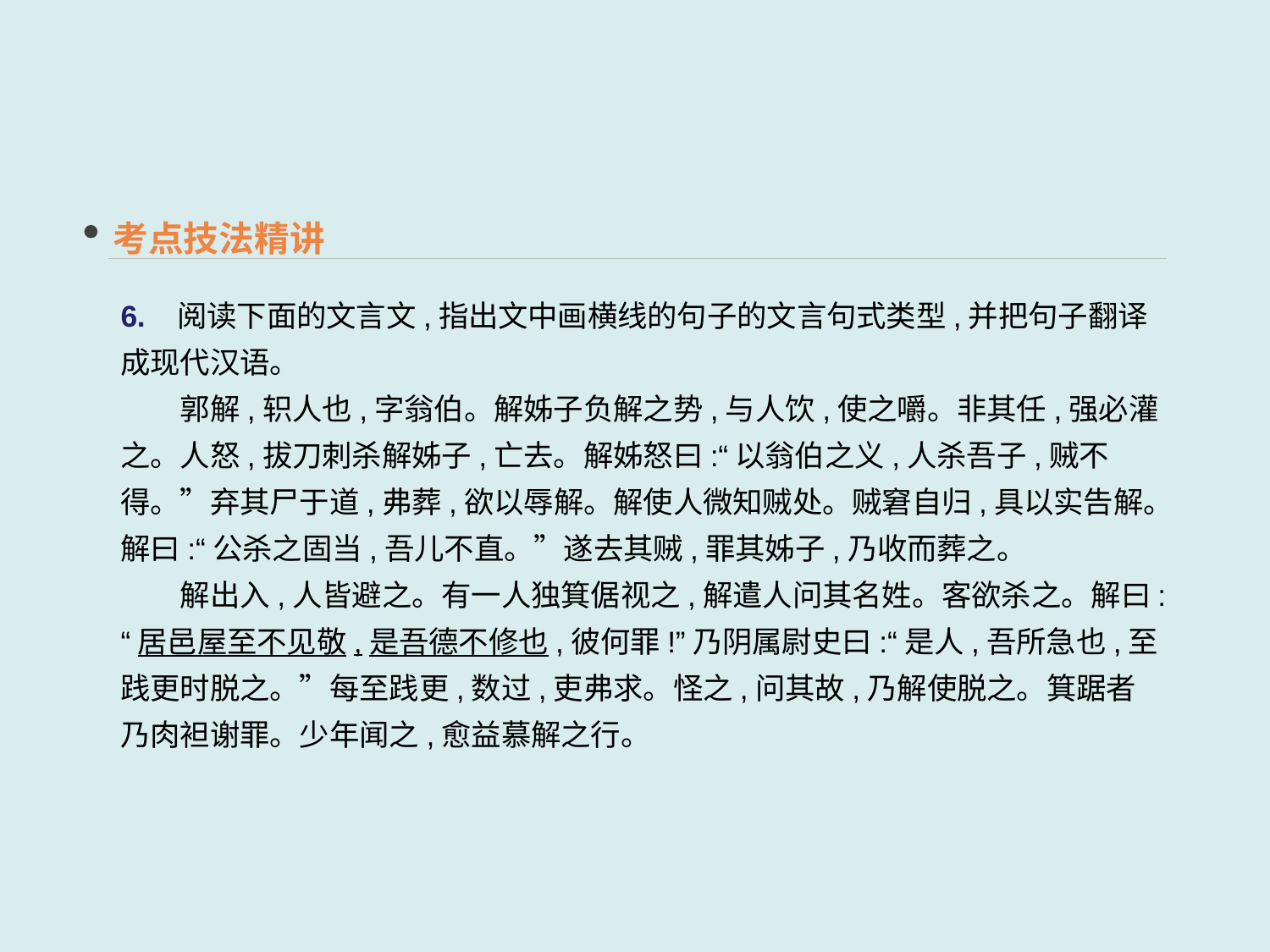

考点技法精讲

6.   阅读下面的文言文,指出文中画横线的句子的文言句式类型,并把句子翻译成现代汉语。
　　郭解,轵人也,字翁伯。解姊子负解之势,与人饮,使之嚼。非其任,强必灌之。人怒,拔刀刺杀解姊子,亡去。解姊怒曰:“以翁伯之义,人杀吾子,贼不得。”弃其尸于道,弗葬,欲以辱解。解使人微知贼处。贼窘自归,具以实告解。解曰:“公杀之固当,吾儿不直。”遂去其贼,罪其姊子,乃收而葬之。
　　解出入,人皆避之。有一人独箕倨视之,解遣人问其名姓。客欲杀之。解曰:“居邑屋至不见敬,是吾德不修也,彼何罪!”乃阴属尉史曰:“是人,吾所急也,至践更时脱之。”每至践更,数过,吏弗求。怪之,问其故,乃解使脱之。箕踞者乃肉袒谢罪。少年闻之,愈益慕解之行。